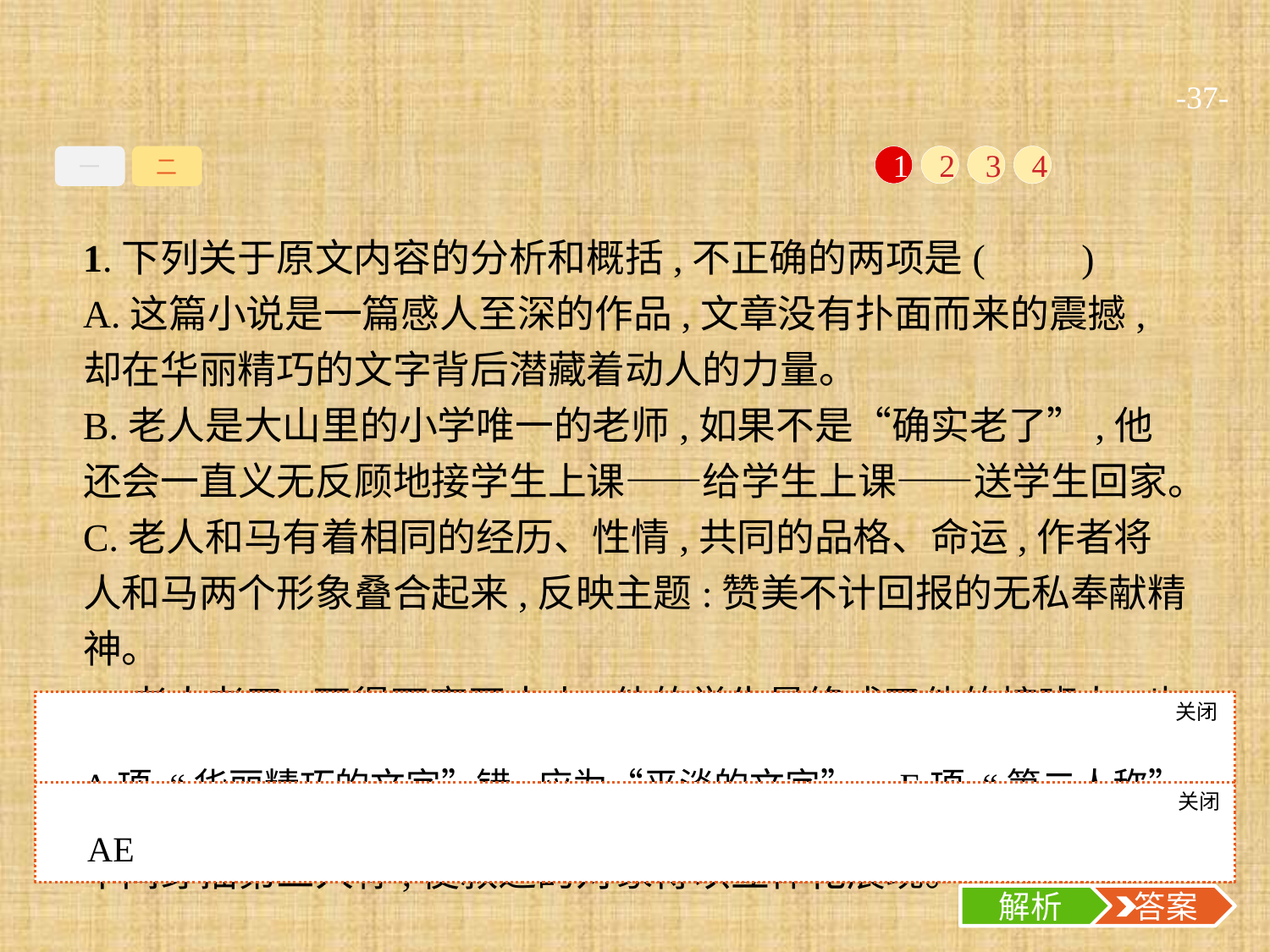

-37-
一
二
1
2
3
4
1.下列关于原文内容的分析和概括,不正确的两项是(　　)
A.这篇小说是一篇感人至深的作品,文章没有扑面而来的震撼,却在华丽精巧的文字背后潜藏着动人的力量。
B.老人是大山里的小学唯一的老师,如果不是“确实老了”,他还会一直义无反顾地接学生上课——给学生上课——送学生回家。
C.老人和马有着相同的经历、性情,共同的品格、命运,作者将人和马两个形象叠合起来,反映主题:赞美不计回报的无私奉献精神。
D.老人老了,不得不离开大山,他的学生最终成了他的接班人,也将是老人精神的继承者。
E.小说以第二人称为主要叙述视角,不受时空限制,灵活自由。中间穿插第三人称,使叙述的对象得以立体化展现。

关闭
解析

A项,“华丽精巧的文字”错,应为“平淡的文字”。E项,“第二人称”和“第三人称”应互换位置。
关闭

解析
  答案

AE
解析
  答案